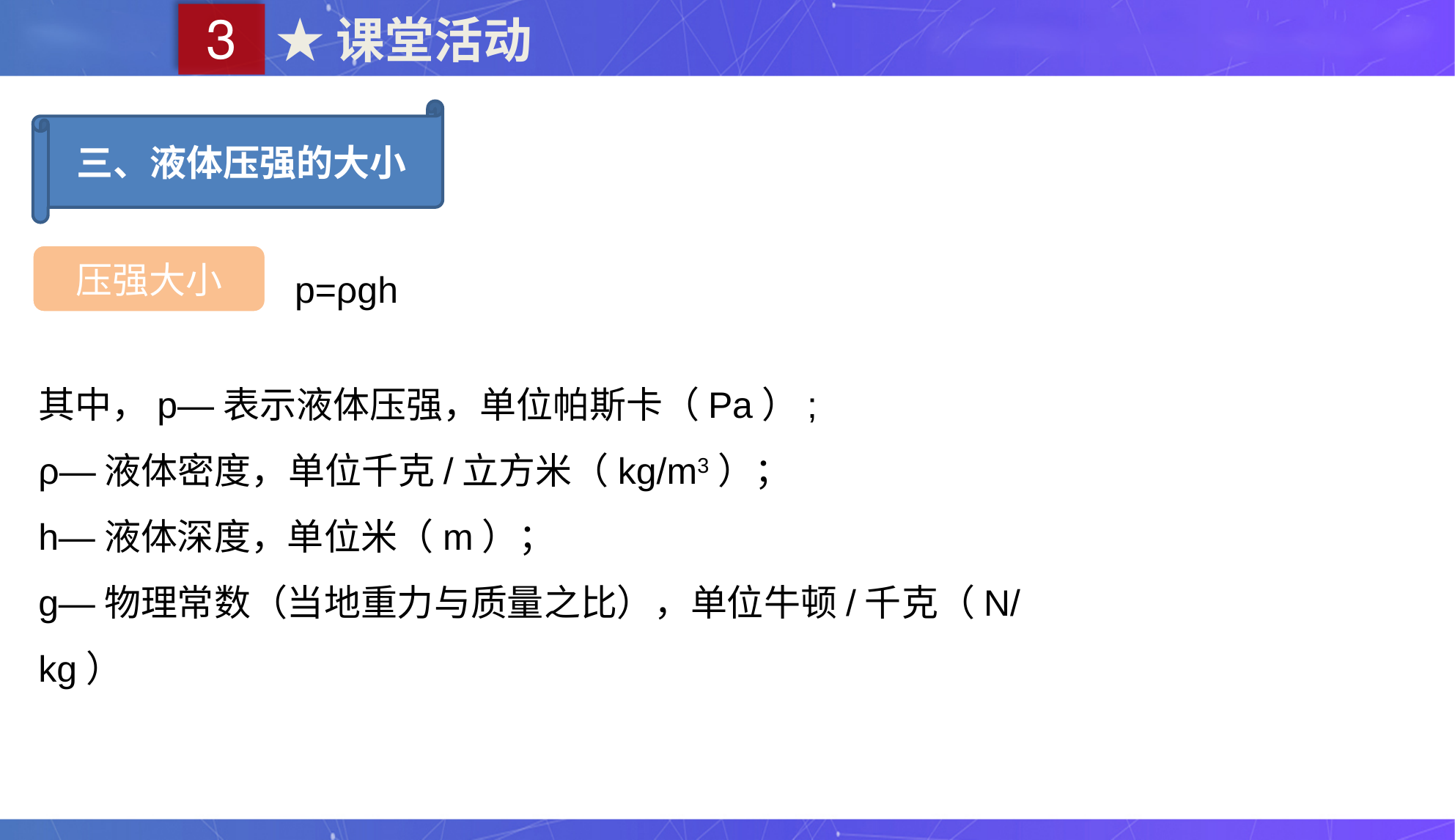

3
★课堂活动
三、液体压强的大小
p=ρgh
压强大小
其中，p—表示液体压强，单位帕斯卡（Pa）;
ρ—液体密度，单位千克/立方米（kg/m3）；
h—液体深度，单位米（m）；
g—物理常数（当地重力与质量之比），单位牛顿/千克（N/kg）